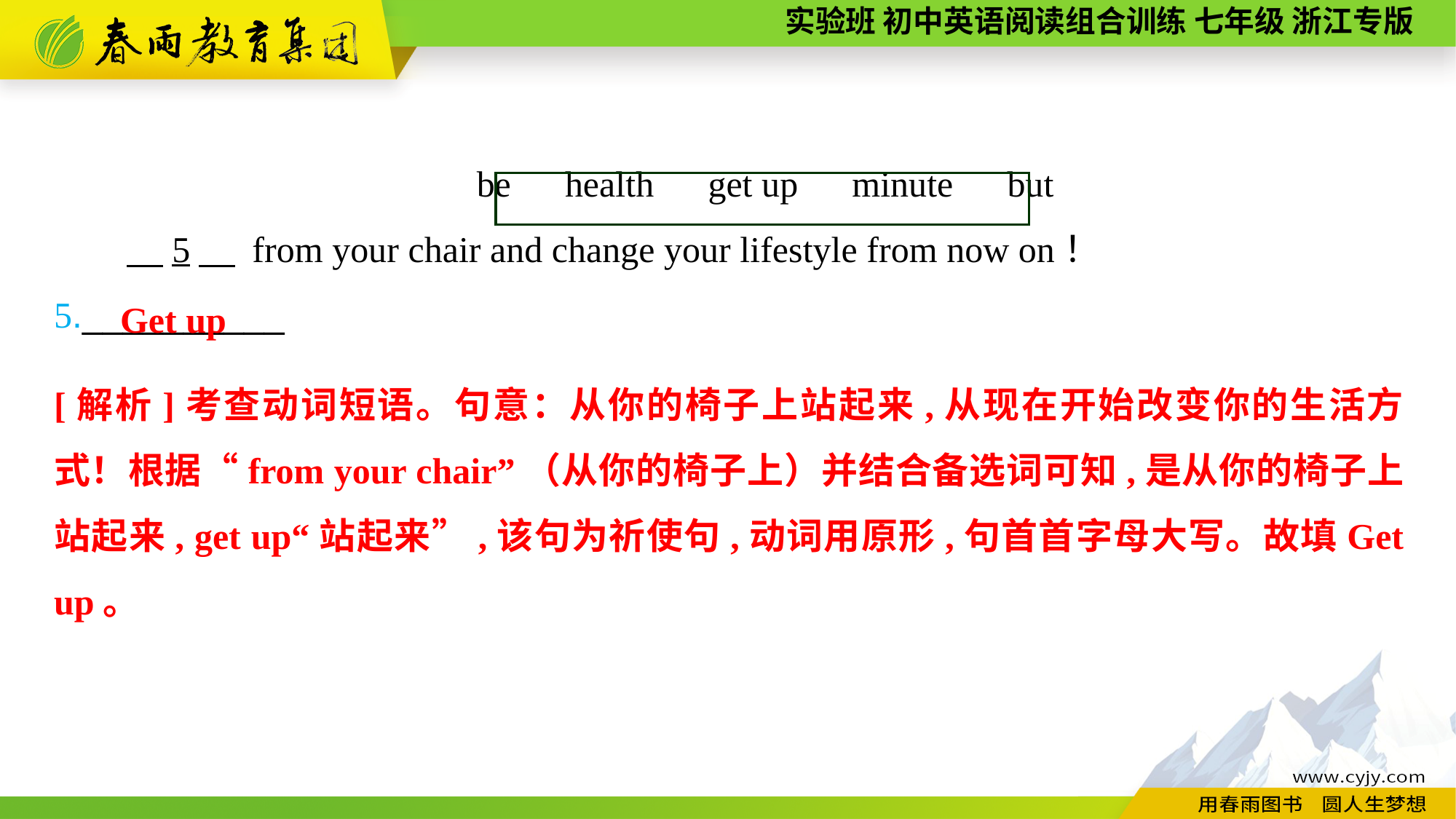

be　health　get up　minute　but
　5　 from your chair and change your lifestyle from now on！
5.__________

Get up
[解析]考查动词短语。句意：从你的椅子上站起来,从现在开始改变你的生活方式！根据“from your chair”（从你的椅子上）并结合备选词可知,是从你的椅子上站起来, get up“站起来”,该句为祈使句,动词用原形,句首首字母大写。故填Get up。